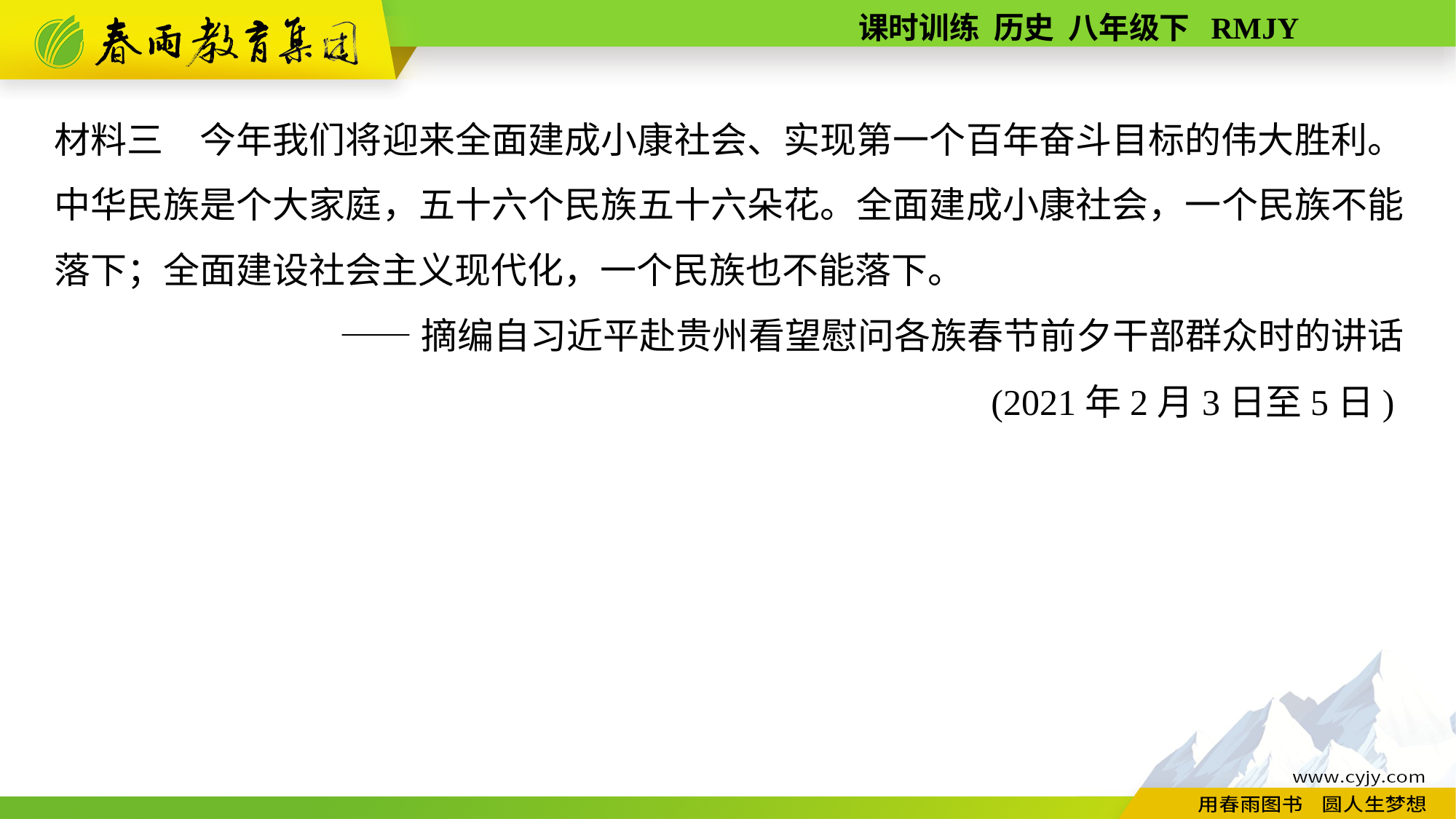

材料三　今年我们将迎来全面建成小康社会、实现第一个百年奋斗目标的伟大胜利。中华民族是个大家庭，五十六个民族五十六朵花。全面建成小康社会，一个民族不能落下；全面建设社会主义现代化，一个民族也不能落下。
——摘编自习近平赴贵州看望慰问各族春节前夕干部群众时的讲话
(2021年2月3日至5日)